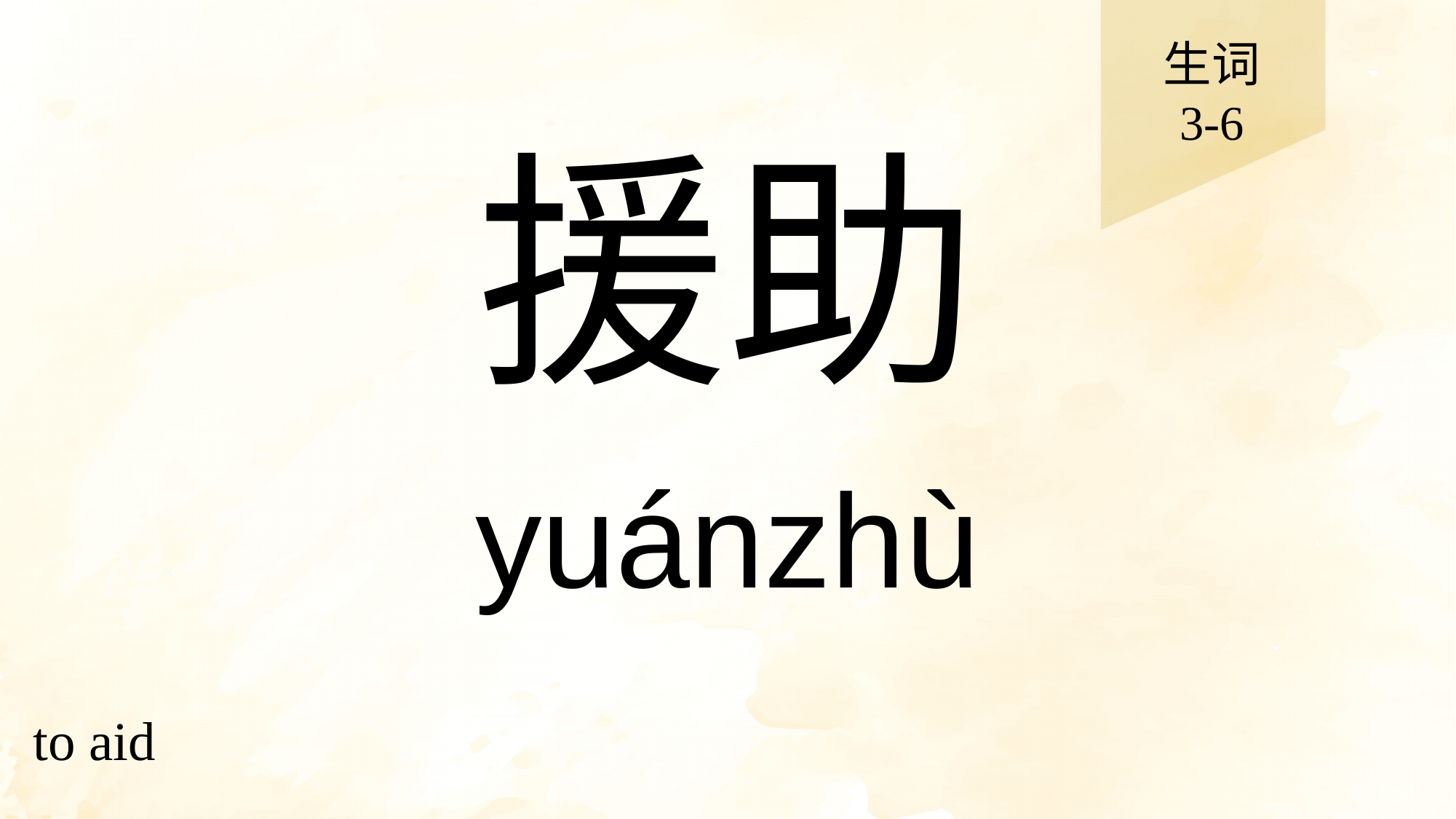

生词
3-6
# 援助
yuánzhù
to aid